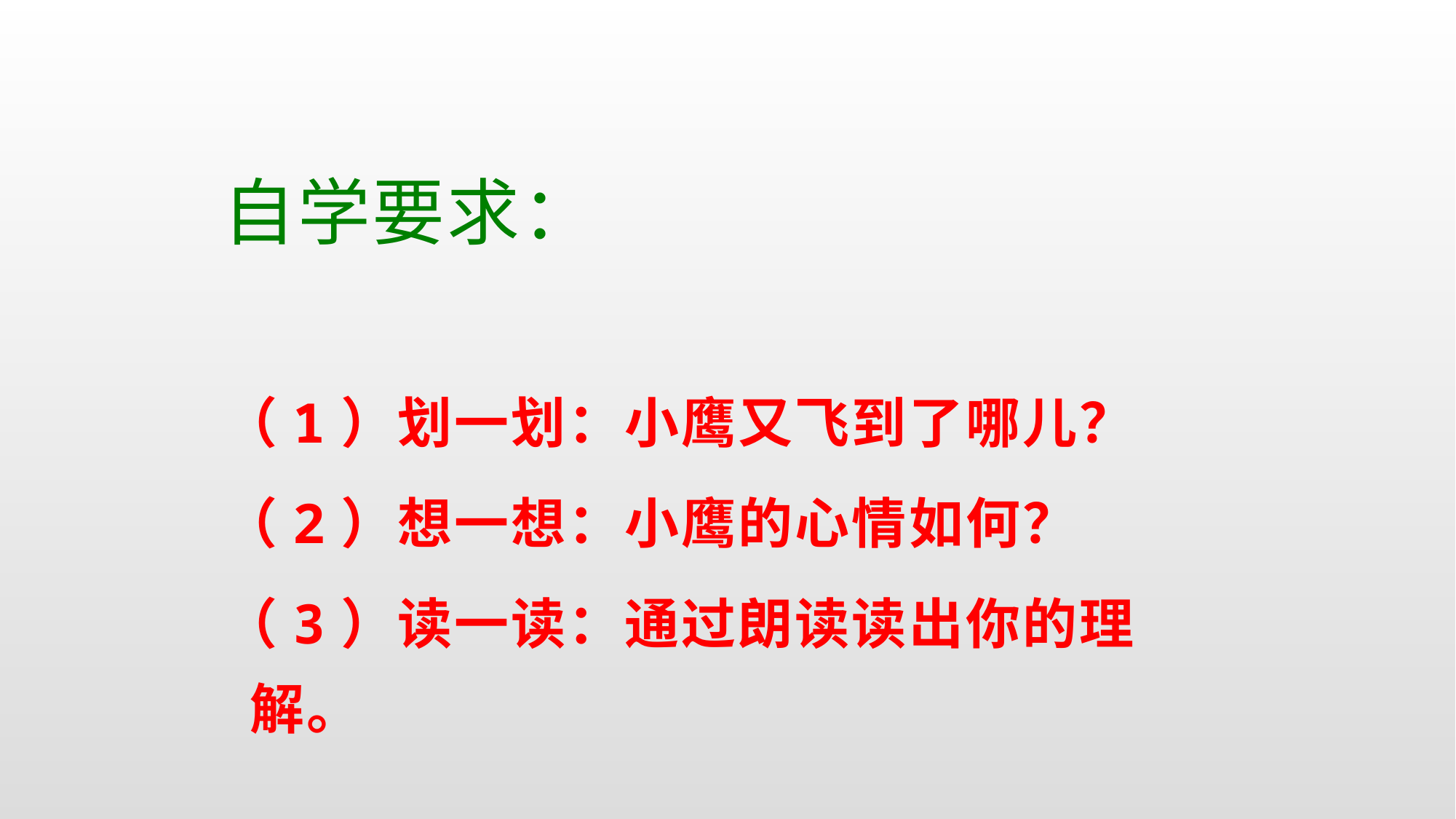

自学要求：

（1）划一划：小鹰又飞到了哪儿？
（2）想一想：小鹰的心情如何？
（3）读一读：通过朗读读出你的理解。